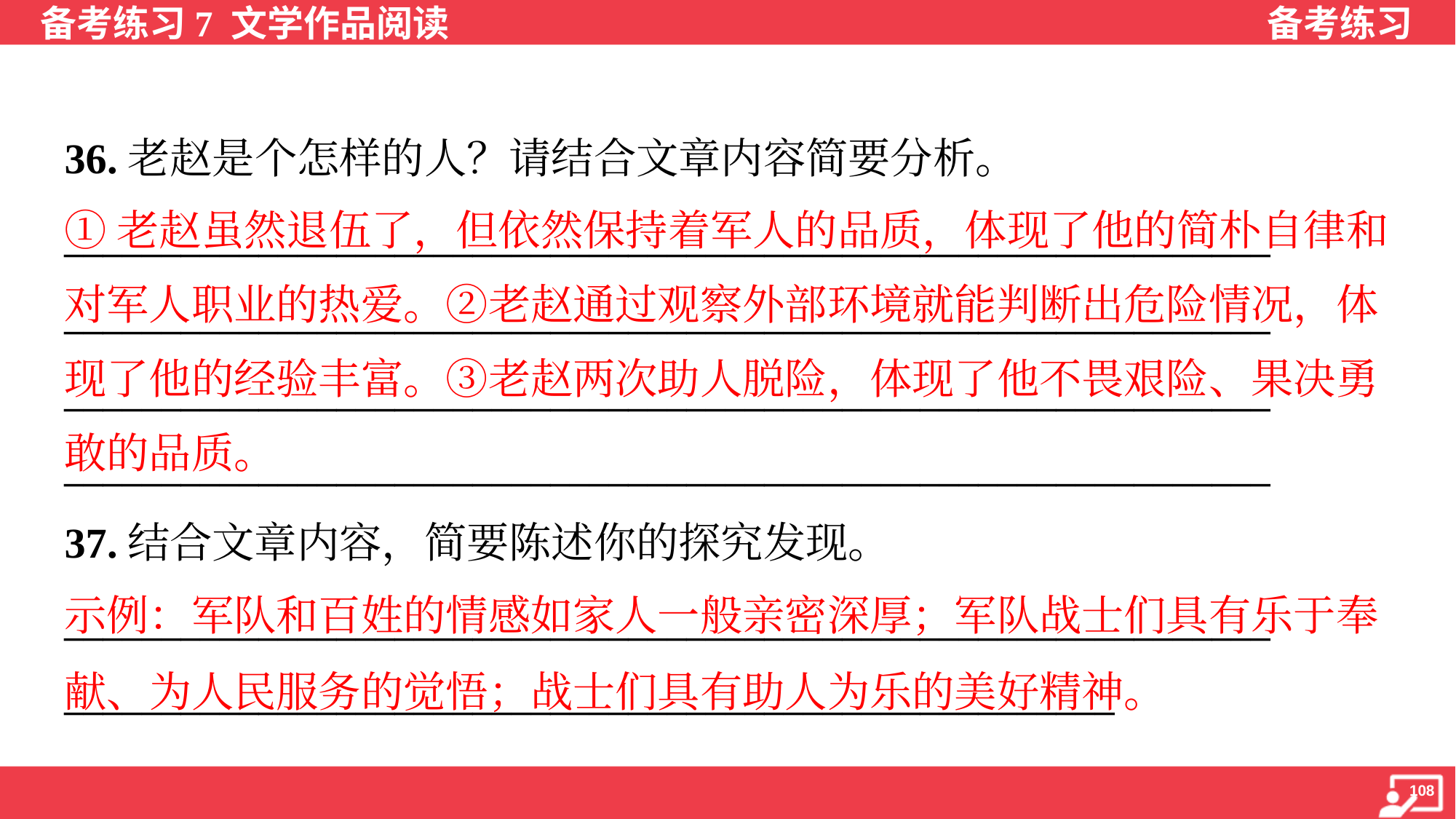

36.老赵是个怎样的人？请结合文章内容简要分析。
①老赵虽然退伍了，但依然保持着军人的品质，体现了他的简朴自律和
对军人职业的热爱。②老赵通过观察外部环境就能判断出危险情况，体
现了他的经验丰富。③老赵两次助人脱险，体现了他不畏艰险、果决勇
敢的品质。
______________________________________________________________
______________________________________________________________
______________________________________________________________
______________________________________________________________
37.结合文章内容，简要陈述你的探究发现。
______________________________________________________________
______________________________________________________
示例：军队和百姓的情感如家人一般亲密深厚；军队战士们具有乐于奉献、为人民服务的觉悟；战士们具有助人为乐的美好精神。